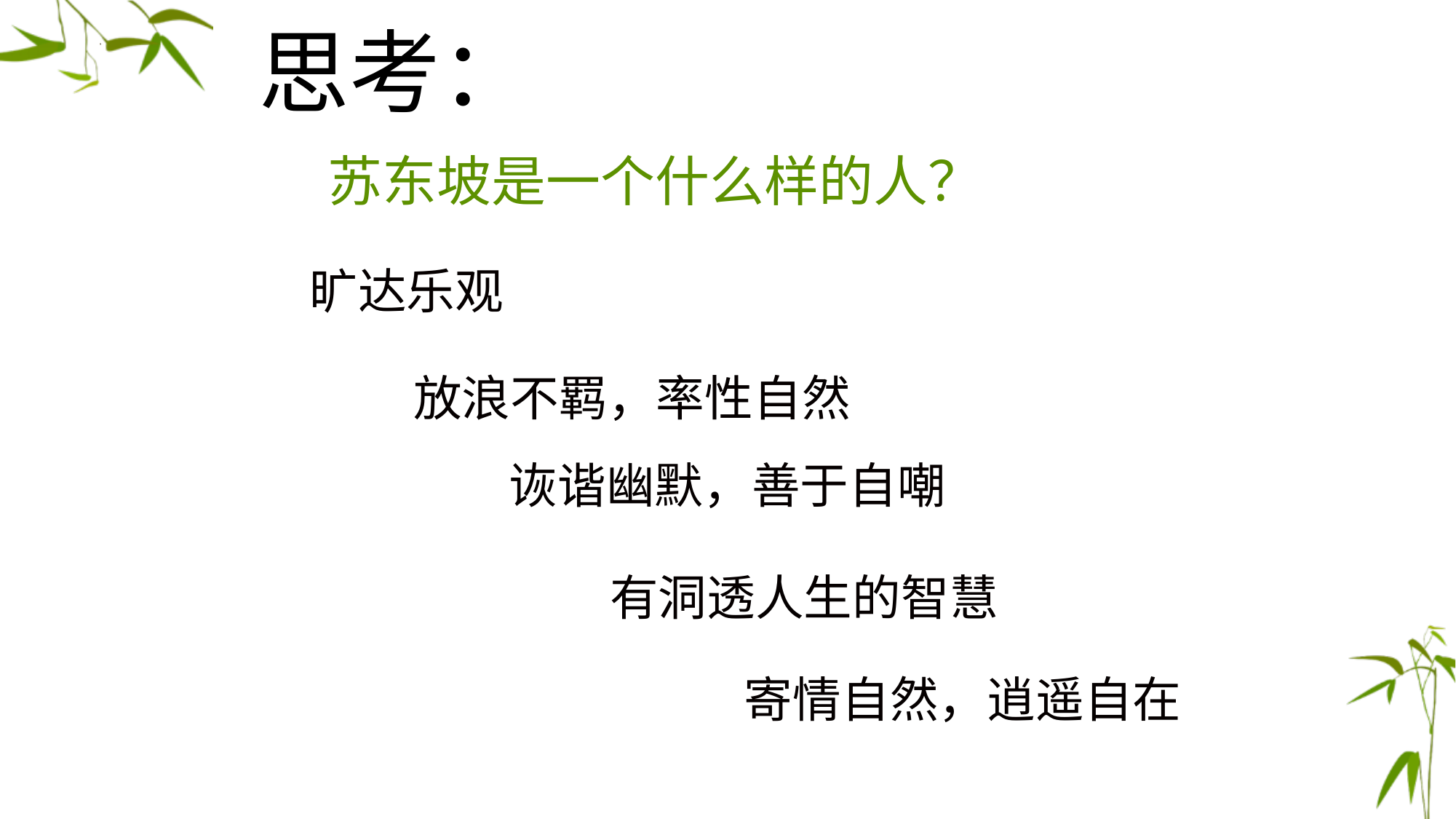

思考：
苏东坡是一个什么样的人？
旷达乐观
放浪不羁，率性自然
诙谐幽默，善于自嘲
有洞透人生的智慧
寄情自然，逍遥自在